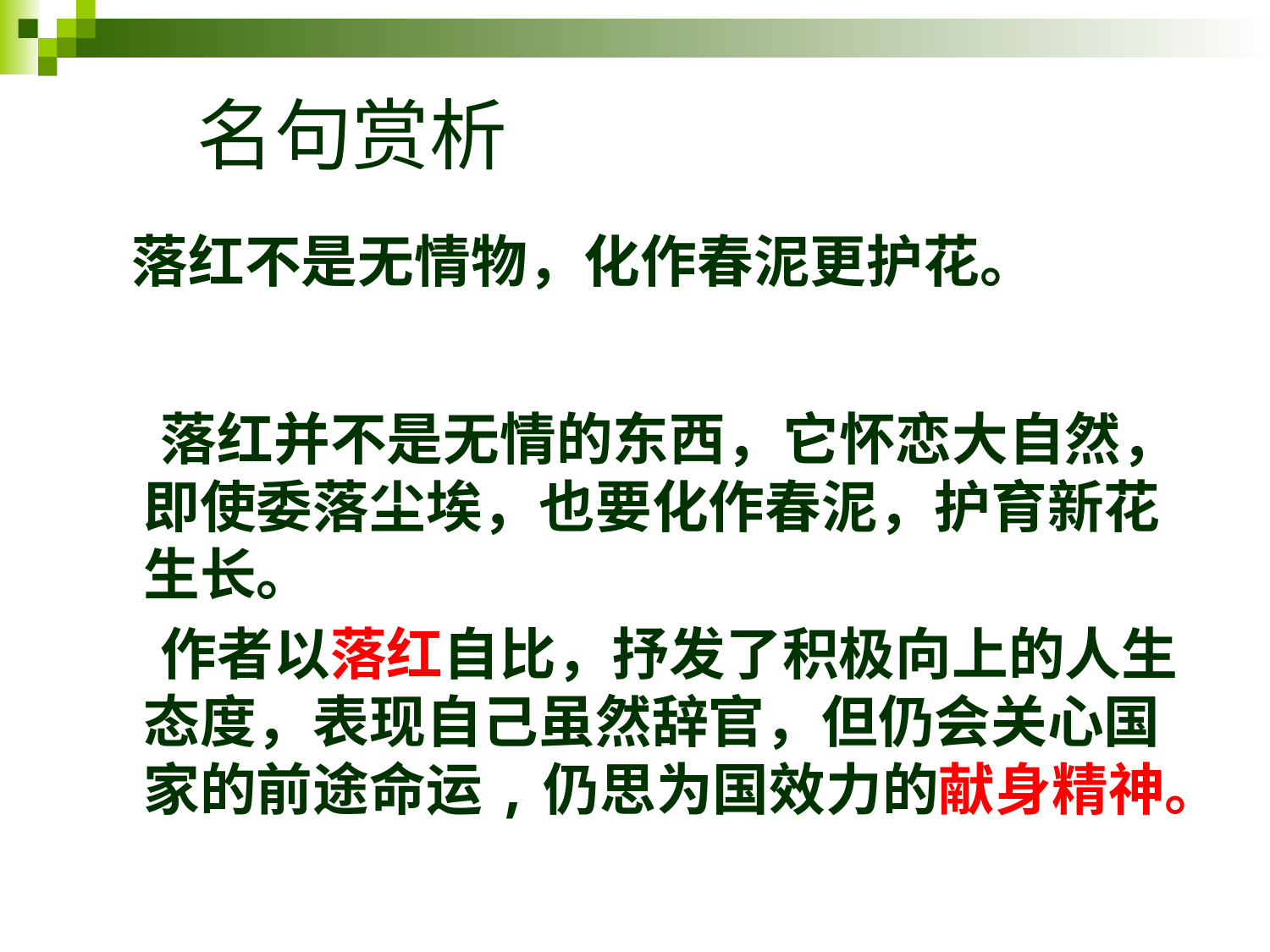

名句赏析
落红不是无情物，化作春泥更护花。

    落红并不是无情的东西，它怀恋大自然，即使委落尘埃，也要化作春泥，护育新花生长。
    作者以落红自比，抒发了积极向上的人生态度，表现自己虽然辞官，但仍会关心国家的前途命运,仍思为国效力的献身精神。